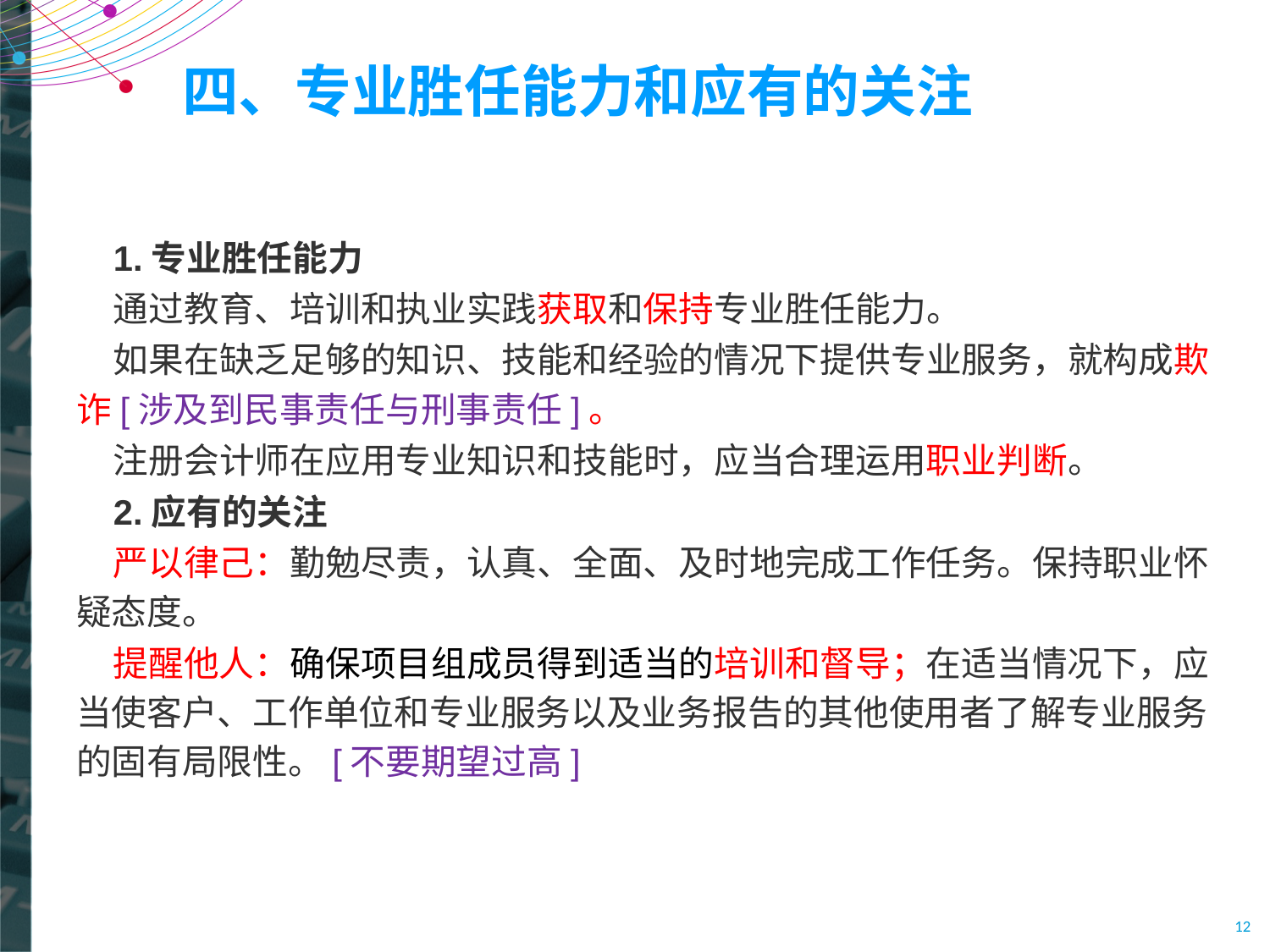

# 四、专业胜任能力和应有的关注
1.专业胜任能力
通过教育、培训和执业实践获取和保持专业胜任能力。
如果在缺乏足够的知识、技能和经验的情况下提供专业服务，就构成欺诈[涉及到民事责任与刑事责任]。
注册会计师在应用专业知识和技能时，应当合理运用职业判断。
2.应有的关注
严以律己：勤勉尽责，认真、全面、及时地完成工作任务。保持职业怀疑态度。
提醒他人：确保项目组成员得到适当的培训和督导；在适当情况下，应当使客户、工作单位和专业服务以及业务报告的其他使用者了解专业服务的固有局限性。[不要期望过高]